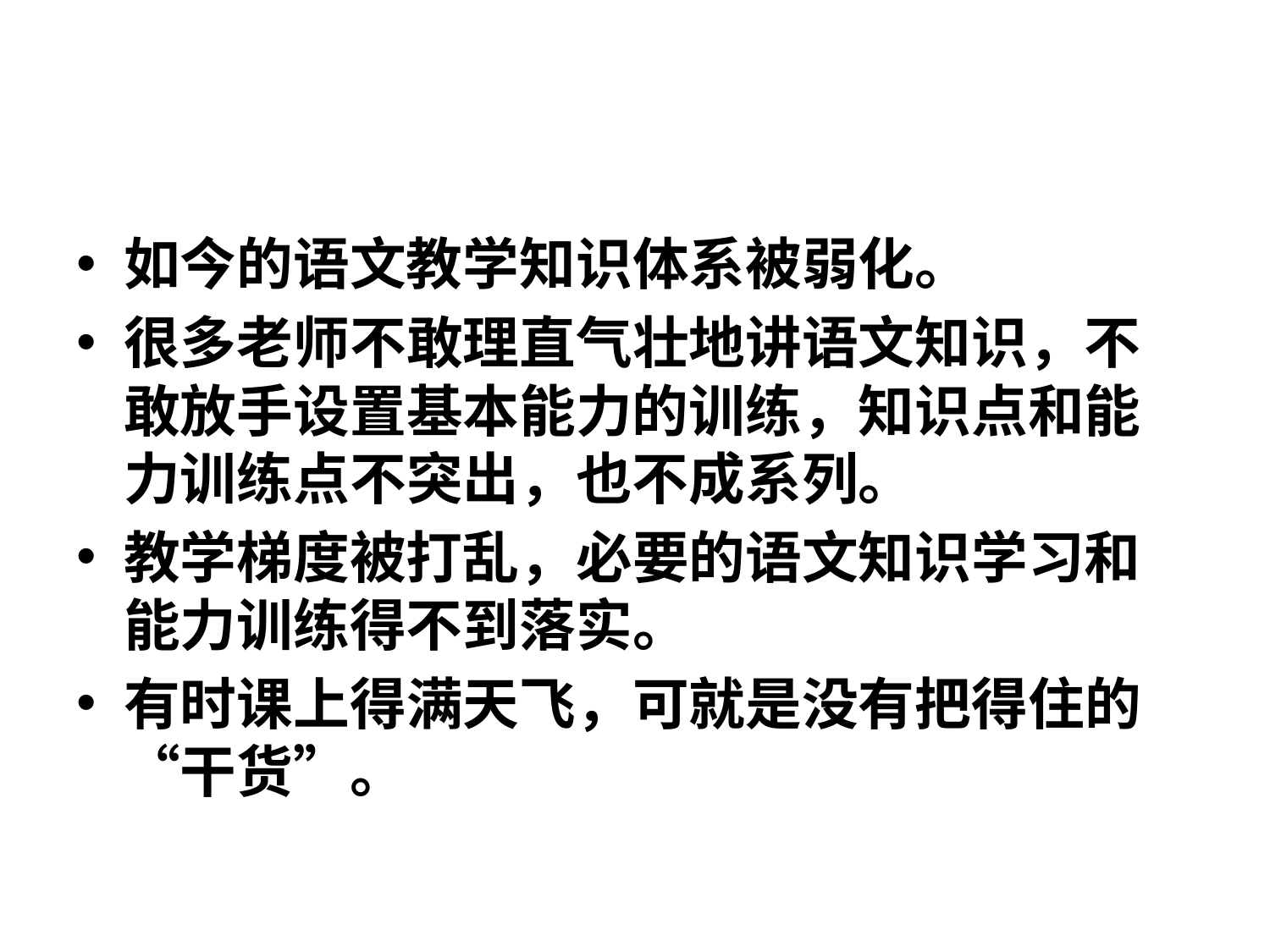

#
如今的语文教学知识体系被弱化。
很多老师不敢理直气壮地讲语文知识，不敢放手设置基本能力的训练，知识点和能力训练点不突出，也不成系列。
教学梯度被打乱，必要的语文知识学习和能力训练得不到落实。
有时课上得满天飞，可就是没有把得住的“干货”。